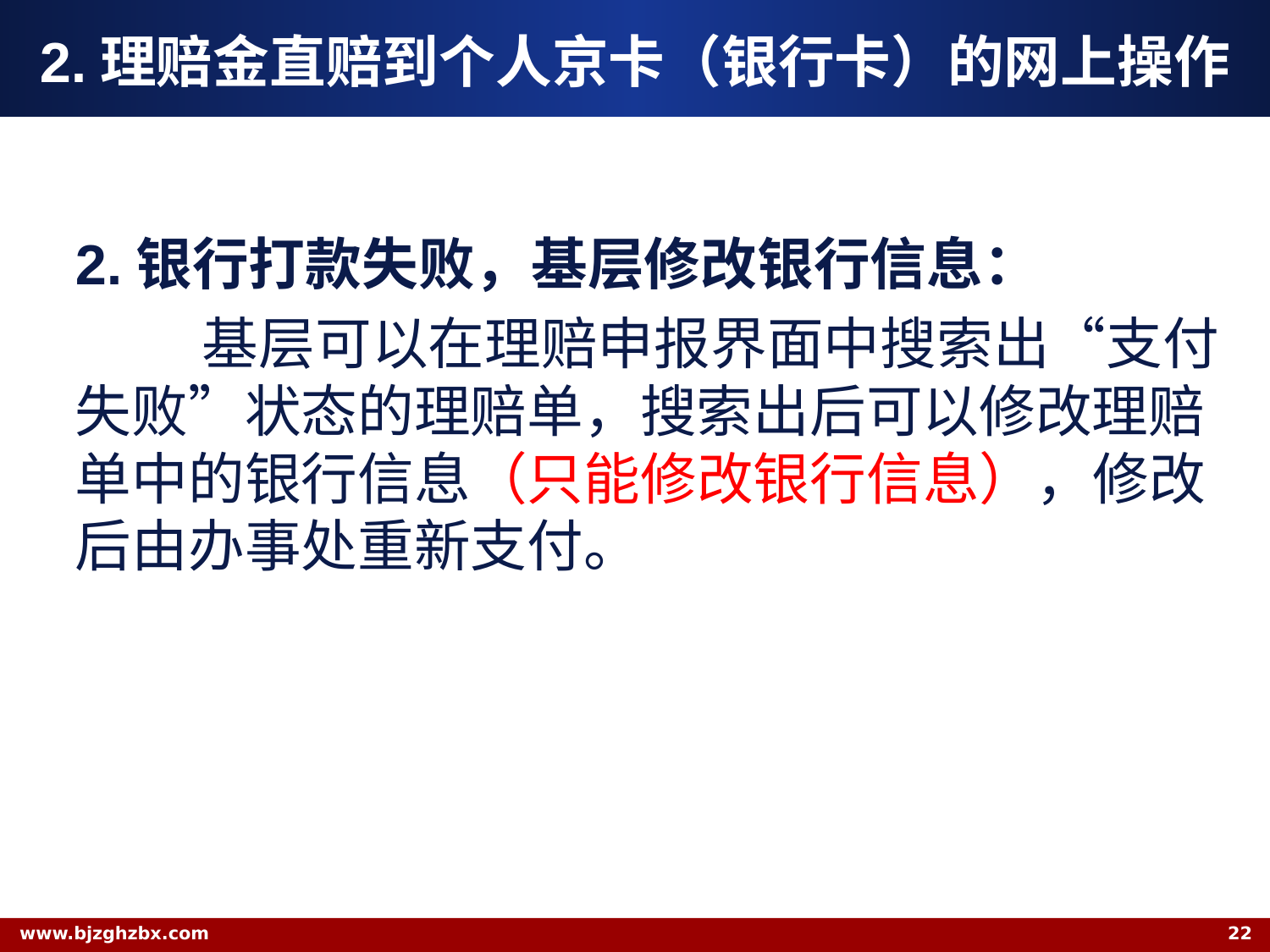

# 2.理赔金直赔到个人京卡（银行卡）的网上操作

	2.银行打款失败，基层修改银行信息：
		基层可以在理赔申报界面中搜索出“支付失败”状态的理赔单，搜索出后可以修改理赔单中的银行信息（只能修改银行信息），修改后由办事处重新支付。

www.bjzghzbx.com                                                                                                                                                                      22